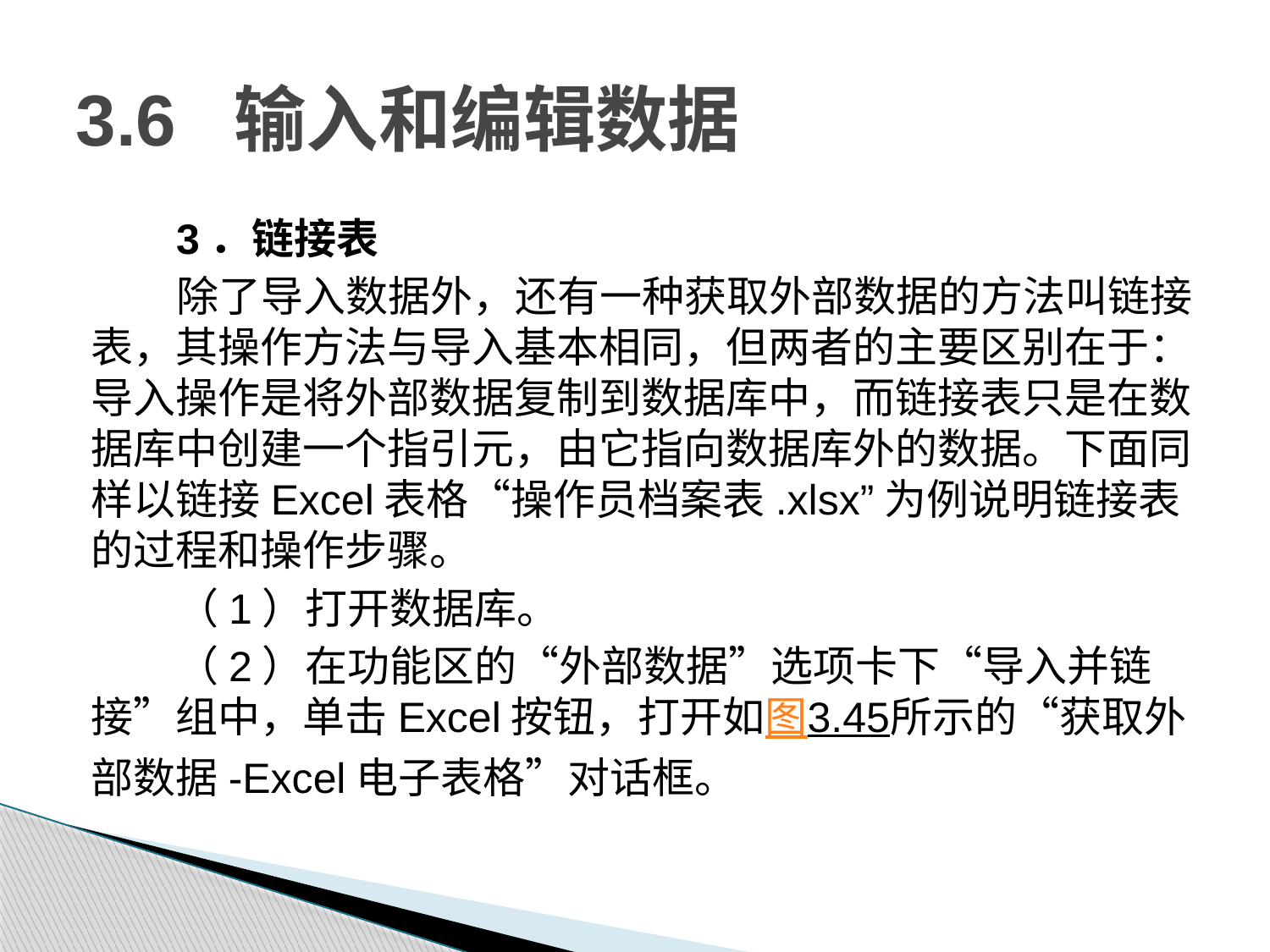

# 3.6  输入和编辑数据
3．链接表
除了导入数据外，还有一种获取外部数据的方法叫链接表，其操作方法与导入基本相同，但两者的主要区别在于：导入操作是将外部数据复制到数据库中，而链接表只是在数据库中创建一个指引元，由它指向数据库外的数据。下面同样以链接Excel表格“操作员档案表.xlsx”为例说明链接表的过程和操作步骤。
（1）打开数据库。
（2）在功能区的“外部数据”选项卡下“导入并链接”组中，单击Excel按钮，打开如图3.45所示的“获取外部数据-Excel电子表格”对话框。